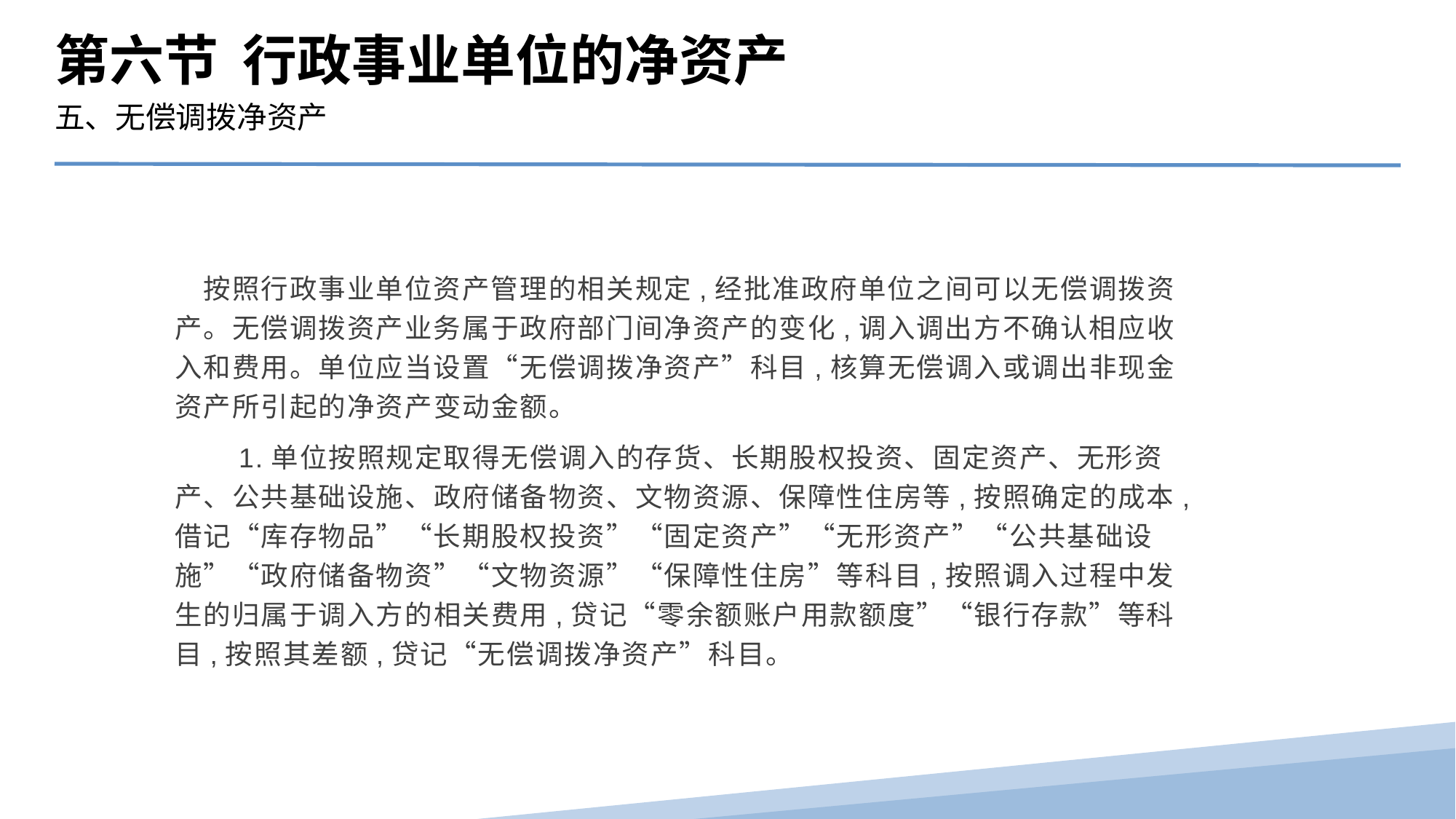

第六节  行政事业单位的净资产
五、无偿调拨净资产
　按照行政事业单位资产管理的相关规定,经批准政府单位之间可以无偿调拨资产。无偿调拨资产业务属于政府部门间净资产的变化,调入调出方不确认相应收入和费用。单位应当设置“无偿调拨净资产”科目,核算无偿调入或调出非现金资产所引起的净资产变动金额。
　　1.单位按照规定取得无偿调入的存货、长期股权投资、固定资产、无形资产、公共基础设施、政府储备物资、文物资源、保障性住房等,按照确定的成本,借记“库存物品”“长期股权投资”“固定资产”“无形资产”“公共基础设施”“政府储备物资”“文物资源”“保障性住房”等科目,按照调入过程中发生的归属于调入方的相关费用,贷记“零余额账户用款额度”“银行存款”等科目,按照其差额,贷记“无偿调拨净资产”科目。